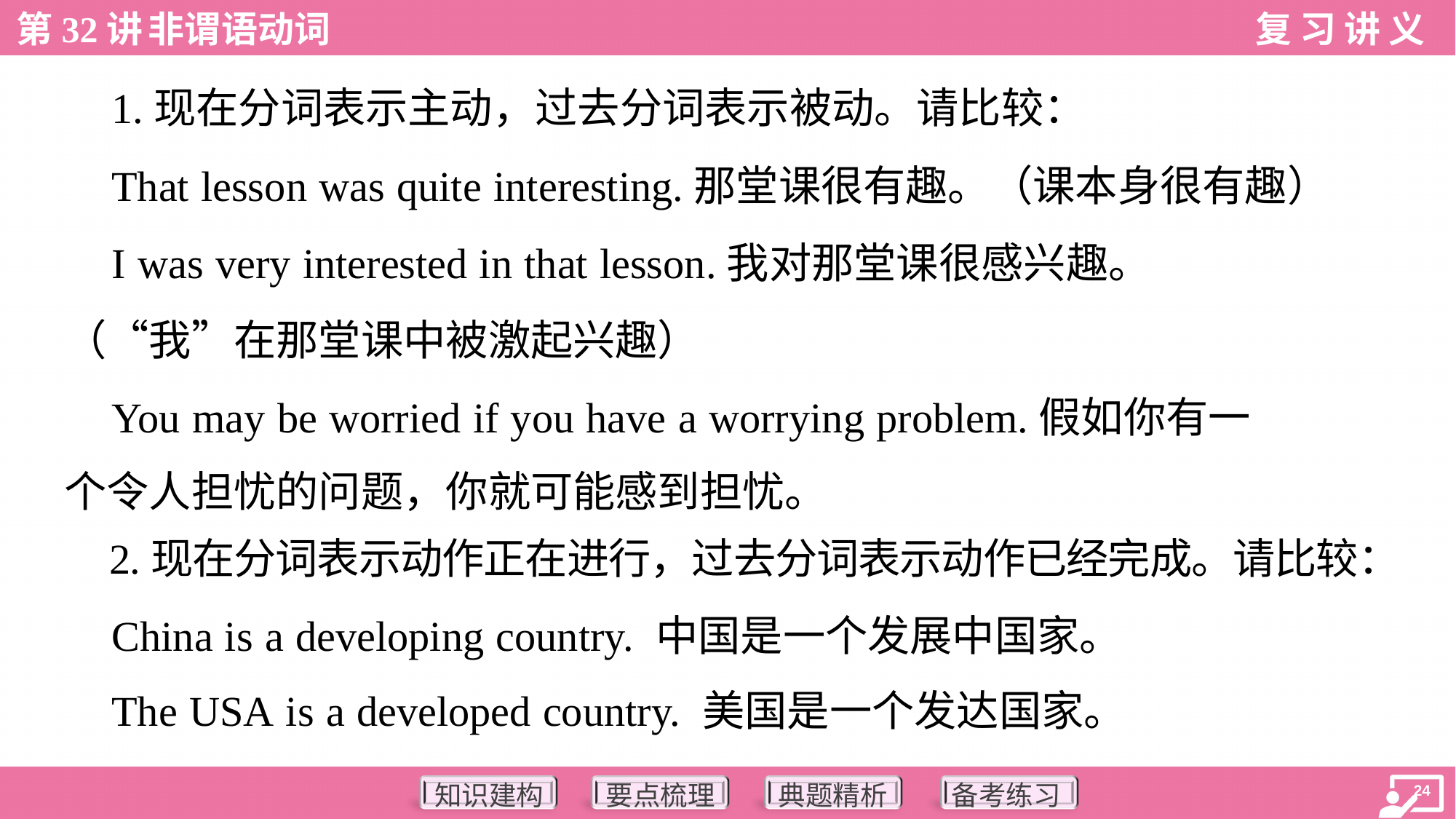

1.现在分词表示主动，过去分词表示被动。请比较：
    That lesson was quite interesting.那堂课很有趣。（课本身很有趣）
    I was very interested in that lesson.我对那堂课很感兴趣。
（“我”在那堂课中被激起兴趣）
    You may be worried if you have a worrying problem.假如你有一
个令人担忧的问题，你就可能感到担忧。
    2.现在分词表示动作正在进行，过去分词表示动作已经完成。请比较：
    China is a developing country. 中国是一个发展中国家。
    The USA is a developed country. 美国是一个发达国家。